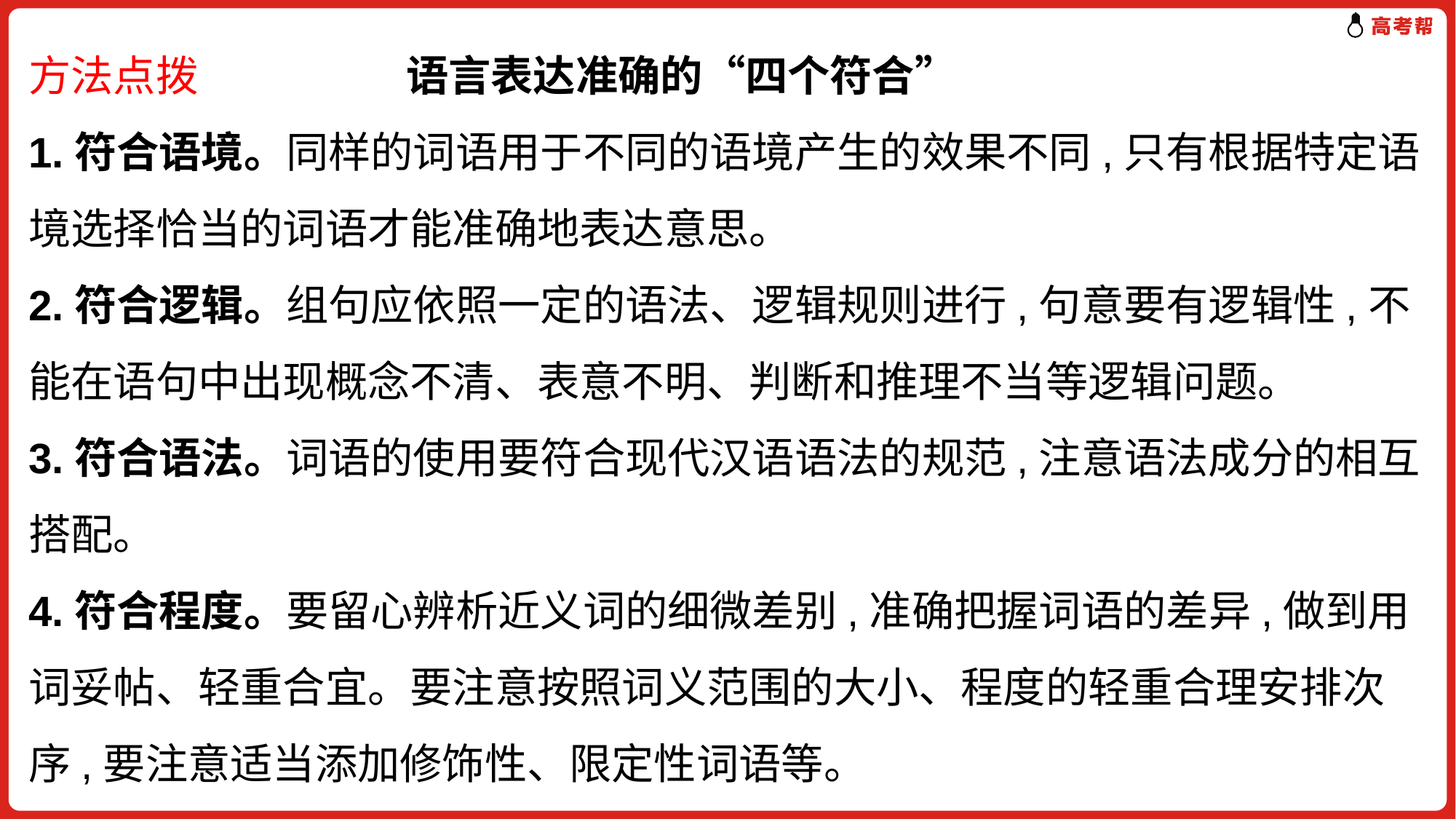

方法点拨                      语言表达准确的“四个符合”
1.符合语境。同样的词语用于不同的语境产生的效果不同,只有根据特定语境选择恰当的词语才能准确地表达意思。
2.符合逻辑。组句应依照一定的语法、逻辑规则进行,句意要有逻辑性,不能在语句中出现概念不清、表意不明、判断和推理不当等逻辑问题。
3.符合语法。词语的使用要符合现代汉语语法的规范,注意语法成分的相互搭配。
4.符合程度。要留心辨析近义词的细微差别,准确把握词语的差异,做到用词妥帖、轻重合宜。要注意按照词义范围的大小、程度的轻重合理安排次序,要注意适当添加修饰性、限定性词语等。